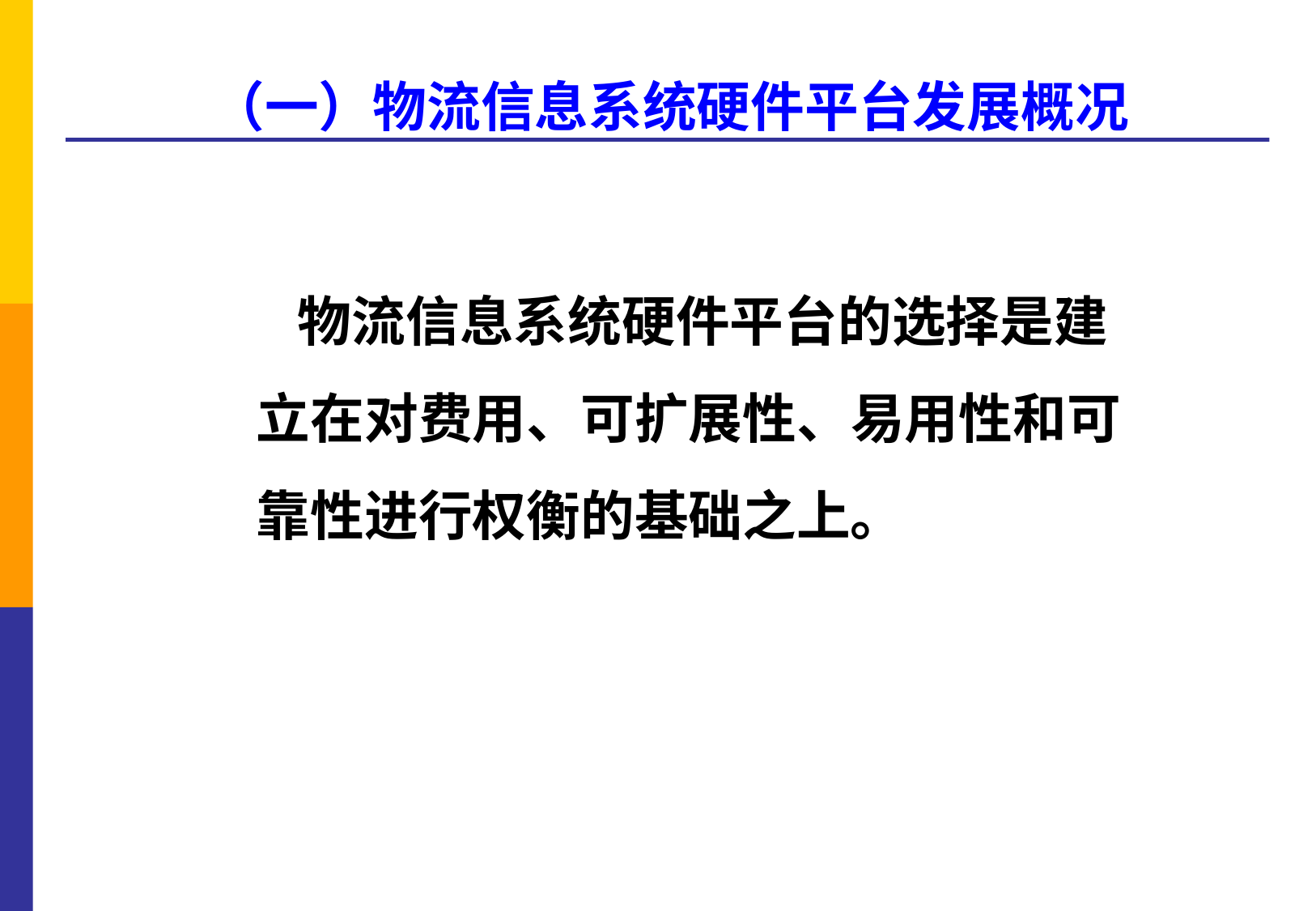

（一）物流信息系统硬件平台发展概况

      物流信息系统硬件平台的选择是建立在对费用、可扩展性、易用性和可靠性进行权衡的基础之上。